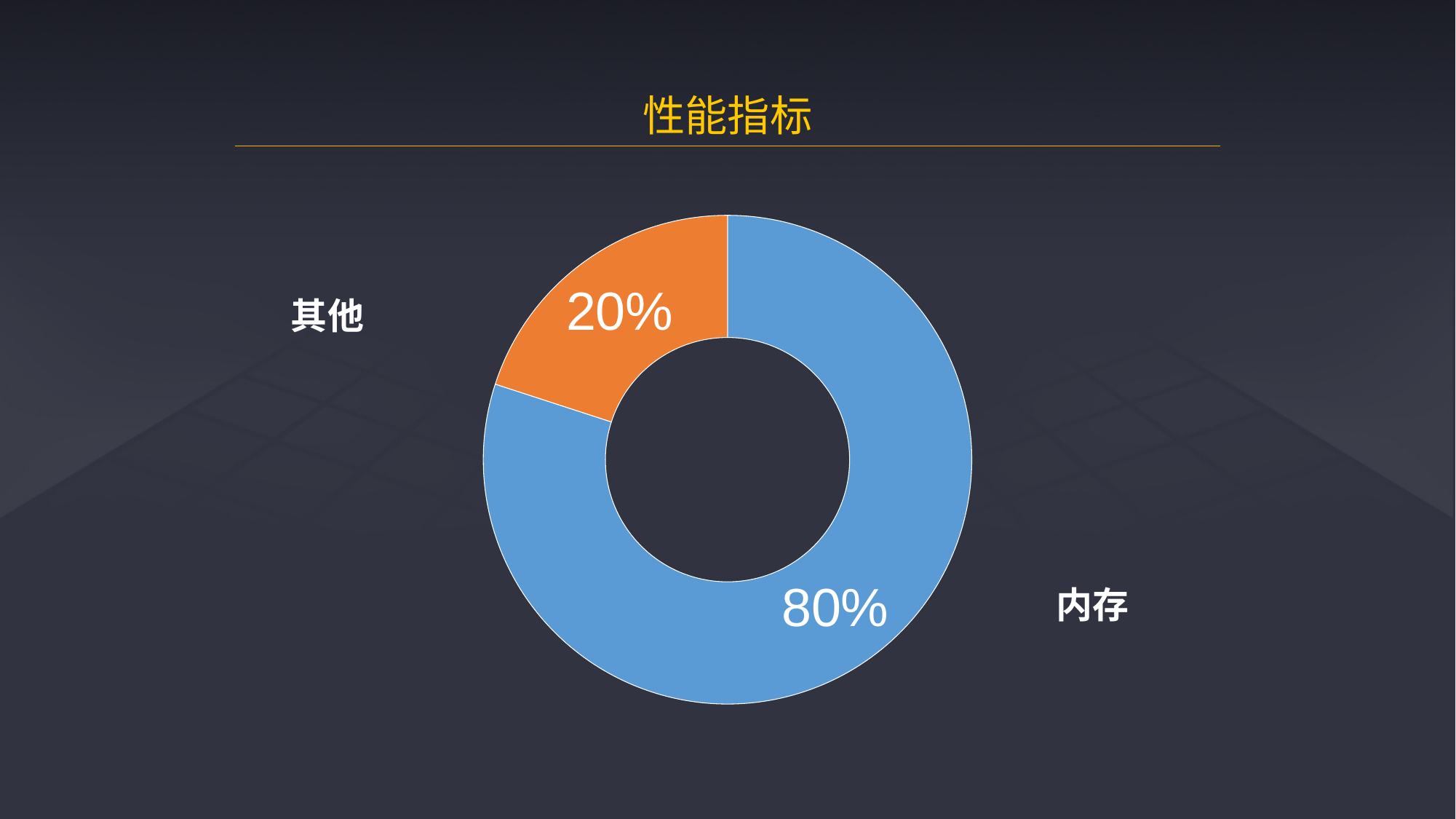

性能指标

### Chart

| Category | 区域 1 |
|---|---|
| 纹理 | 0.8 |
| 其他 | 0.2 |
其他
内存